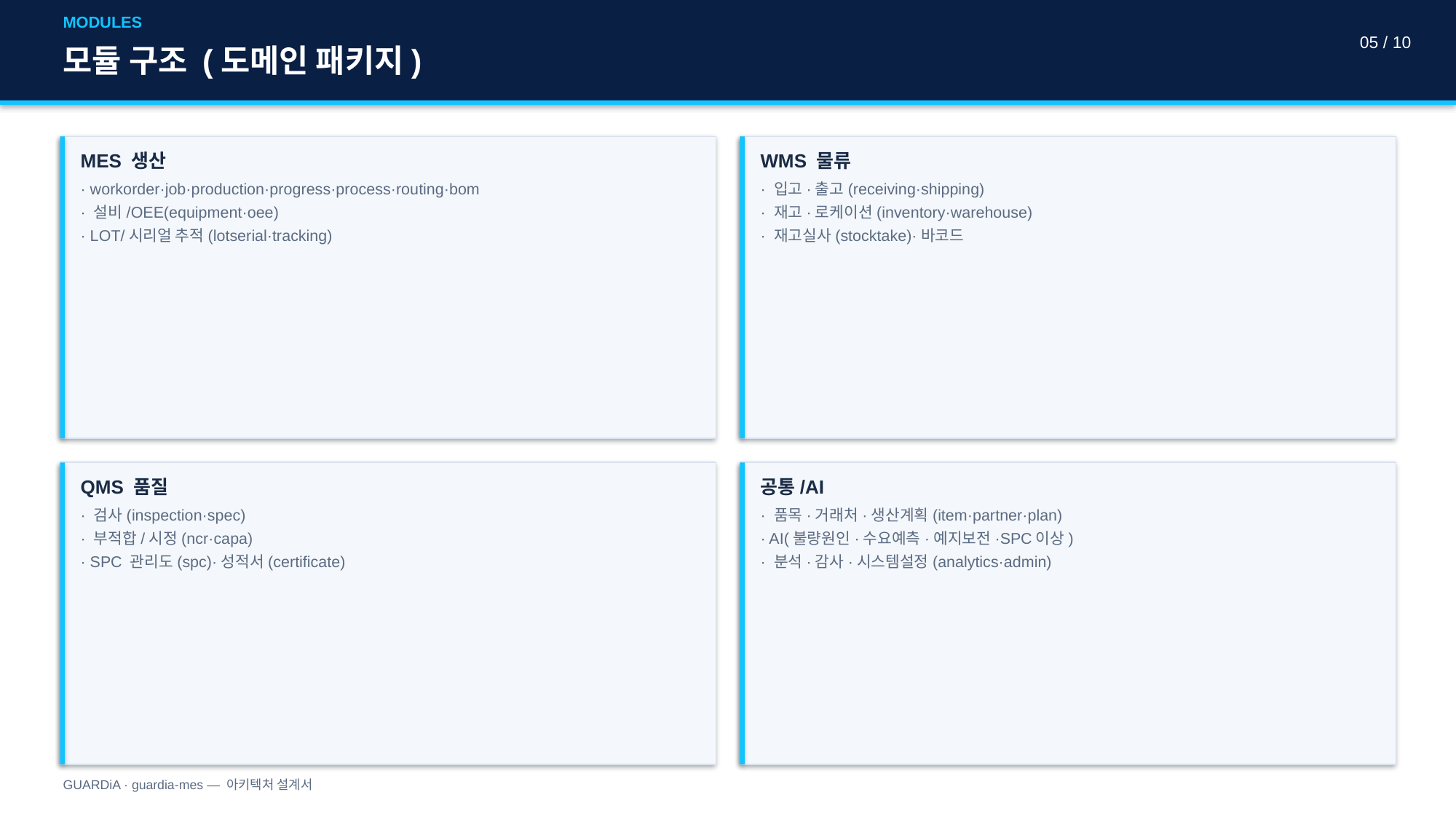

MODULES
05 / 10
모듈 구조 (도메인 패키지)

MES 생산
· workorder·job·production·progress·process·routing·bom
· 설비/OEE(equipment·oee)
· LOT/시리얼 추적(lotserial·tracking)
WMS 물류
· 입고·출고(receiving·shipping)
· 재고·로케이션(inventory·warehouse)
· 재고실사(stocktake)·바코드

QMS 품질
· 검사(inspection·spec)
· 부적합/시정(ncr·capa)
· SPC 관리도(spc)·성적서(certificate)
공통/AI
· 품목·거래처·생산계획(item·partner·plan)
· AI(불량원인·수요예측·예지보전·SPC이상)
· 분석·감사·시스템설정(analytics·admin)
GUARDiA · guardia-mes — 아키텍처 설계서